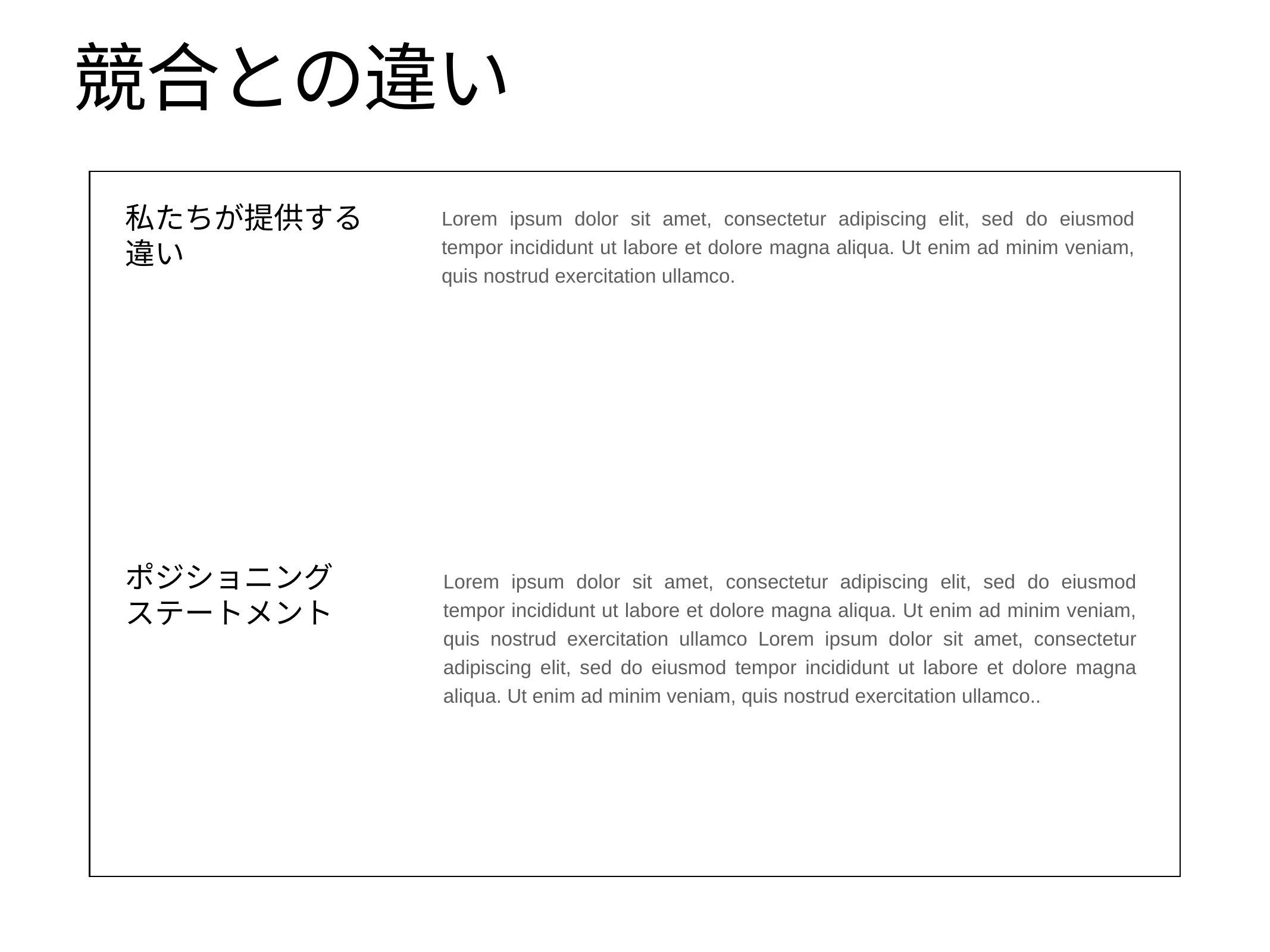

# 競合との違い

私たちが提供する
違い
Lorem ipsum dolor sit amet, consectetur adipiscing elit, sed do eiusmod tempor incididunt ut labore et dolore magna aliqua. Ut enim ad minim veniam, quis nostrud exercitation ullamco.
ポジショニング
ステートメント
Lorem ipsum dolor sit amet, consectetur adipiscing elit, sed do eiusmod tempor incididunt ut labore et dolore magna aliqua. Ut enim ad minim veniam, quis nostrud exercitation ullamco Lorem ipsum dolor sit amet, consectetur adipiscing elit, sed do eiusmod tempor incididunt ut labore et dolore magna aliqua. Ut enim ad minim veniam, quis nostrud exercitation ullamco..
14